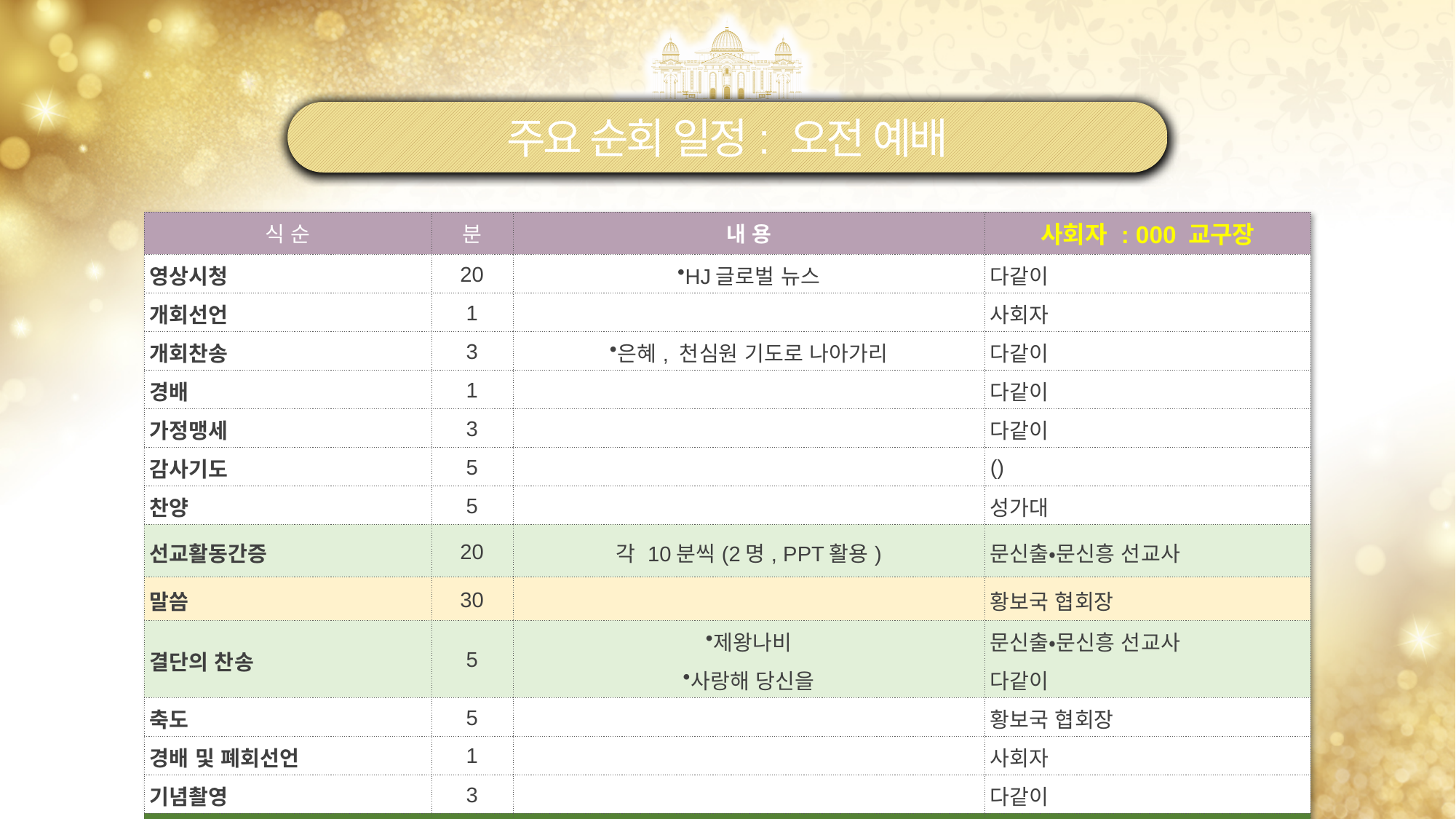

주요 순회 일정: 오전 예배
| 식 순 | 분 | 내 용 | 사회자 : 000 교구장 |
| --- | --- | --- | --- |
| 영상시청 | 20 | HJ글로벌 뉴스 | 다같이 |
| 개회선언 | 1 |  | 사회자 |
| 개회찬송 | 3 | 은혜, 천심원 기도로 나아가리 | 다같이 |
| 경배 | 1 |  | 다같이 |
| 가정맹세 | 3 |  | 다같이 |
| 감사기도 | 5 |  | () |
| 찬양 | 5 |  | 성가대 |
| 선교활동간증 | 20 | 각 10분씩(2명, PPT활용) | 문신출•문신흥 선교사 |
| 말씀 | 30 |  | 황보국 협회장 |
| 결단의 찬송 | 5 | 제왕나비 사랑해 당신을 | 문신출•문신흥 선교사 다같이 |
| 축도 | 5 |  | 황보국 협회장 |
| 경배 및 폐회선언 | 1 |  | 사회자 |
| 기념촬영 | 3 |  | 다같이 |
| 소요시간 | 100분 |  |  |